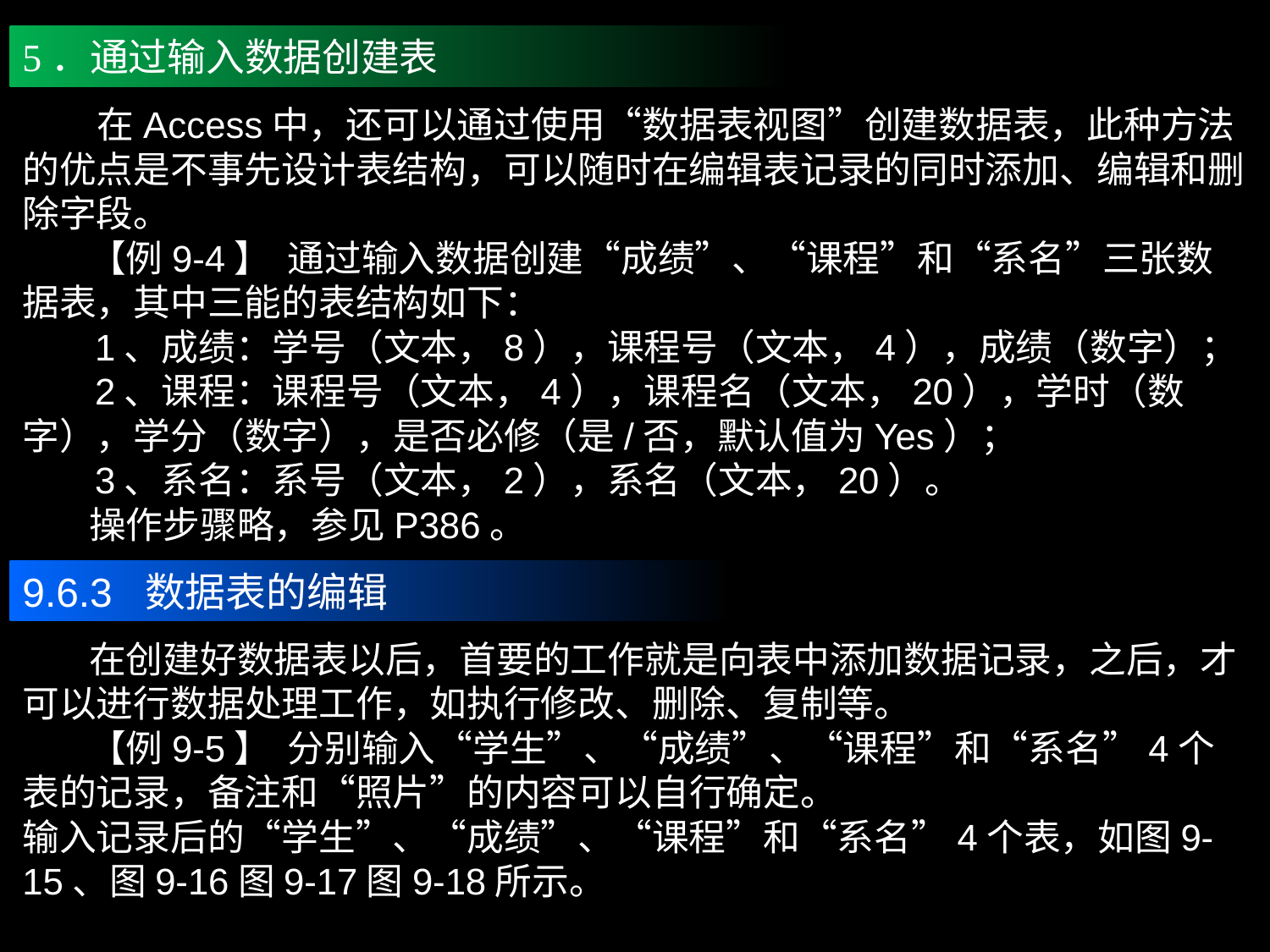

5．通过输入数据创建表
        在Access中，还可以通过使用“数据表视图”创建数据表，此种方法的优点是不事先设计表结构，可以随时在编辑表记录的同时添加、编辑和删除字段。
       【例9-4】  通过输入数据创建“成绩”、“课程”和“系名”三张数据表，其中三能的表结构如下：
       1、成绩：学号（文本，8），课程号（文本，4），成绩（数字）；
       2、课程：课程号（文本，4），课程名（文本，20），学时（数字），学分（数字），是否必修（是/否，默认值为Yes）；
       3、系名：系号（文本，2），系名（文本，20）。
       操作步骤略，参见P386。
9.6.3  数据表的编辑
       在创建好数据表以后，首要的工作就是向表中添加数据记录，之后，才可以进行数据处理工作，如执行修改、删除、复制等。
       【例9-5】  分别输入“学生”、“成绩”、“课程”和“系名”4个表的记录，备注和“照片”的内容可以自行确定。
输入记录后的“学生”、“成绩”、“课程”和“系名”4个表，如图9-15、图9-16图9-17图9-18所示。